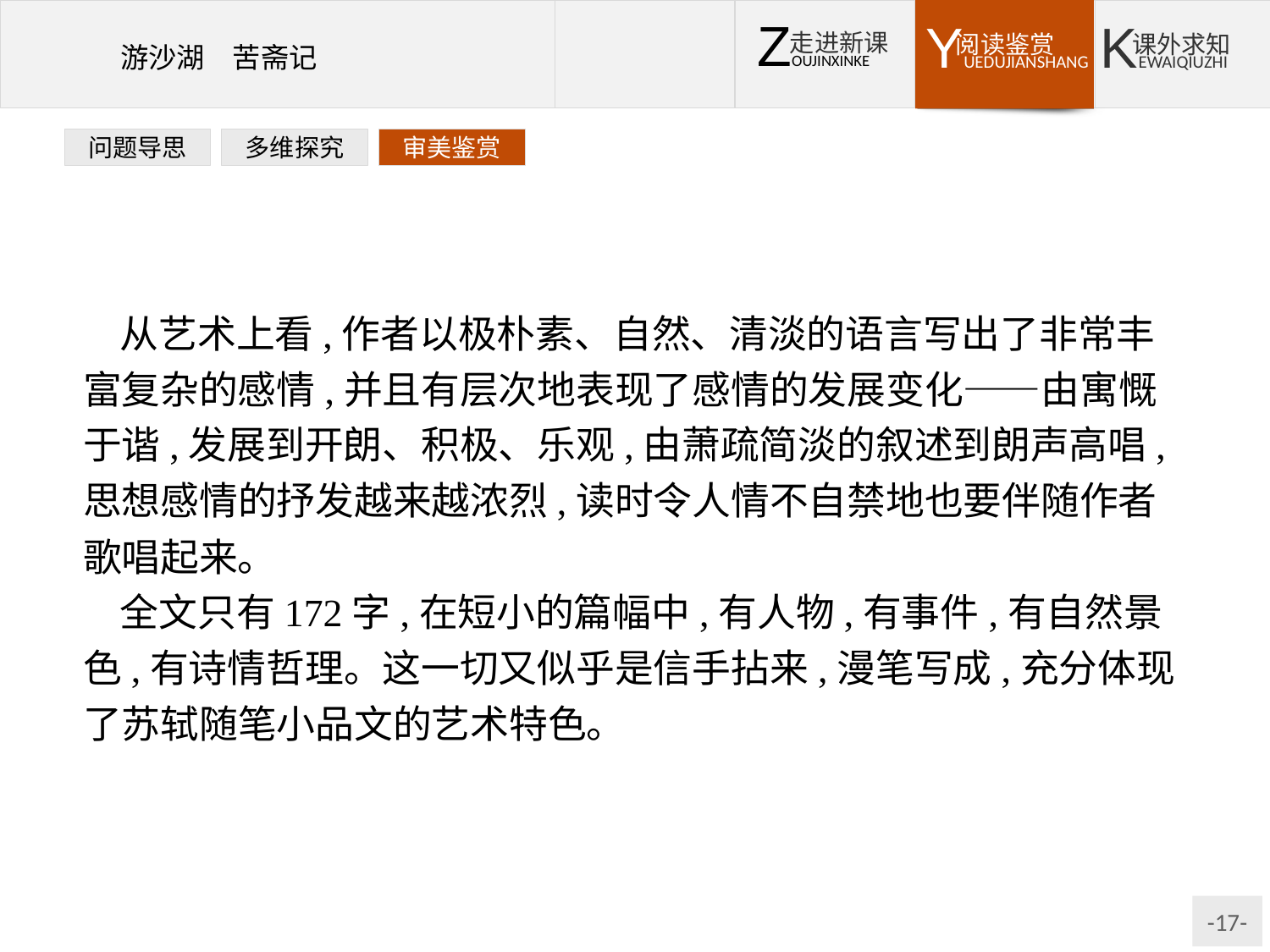

问题导思
多维探究
审美鉴赏
从艺术上看,作者以极朴素、自然、清淡的语言写出了非常丰富复杂的感情,并且有层次地表现了感情的发展变化——由寓慨于谐,发展到开朗、积极、乐观,由萧疏简淡的叙述到朗声高唱,思想感情的抒发越来越浓烈,读时令人情不自禁地也要伴随作者歌唱起来。
全文只有172字,在短小的篇幅中,有人物,有事件,有自然景色,有诗情哲理。这一切又似乎是信手拈来,漫笔写成,充分体现了苏轼随笔小品文的艺术特色。